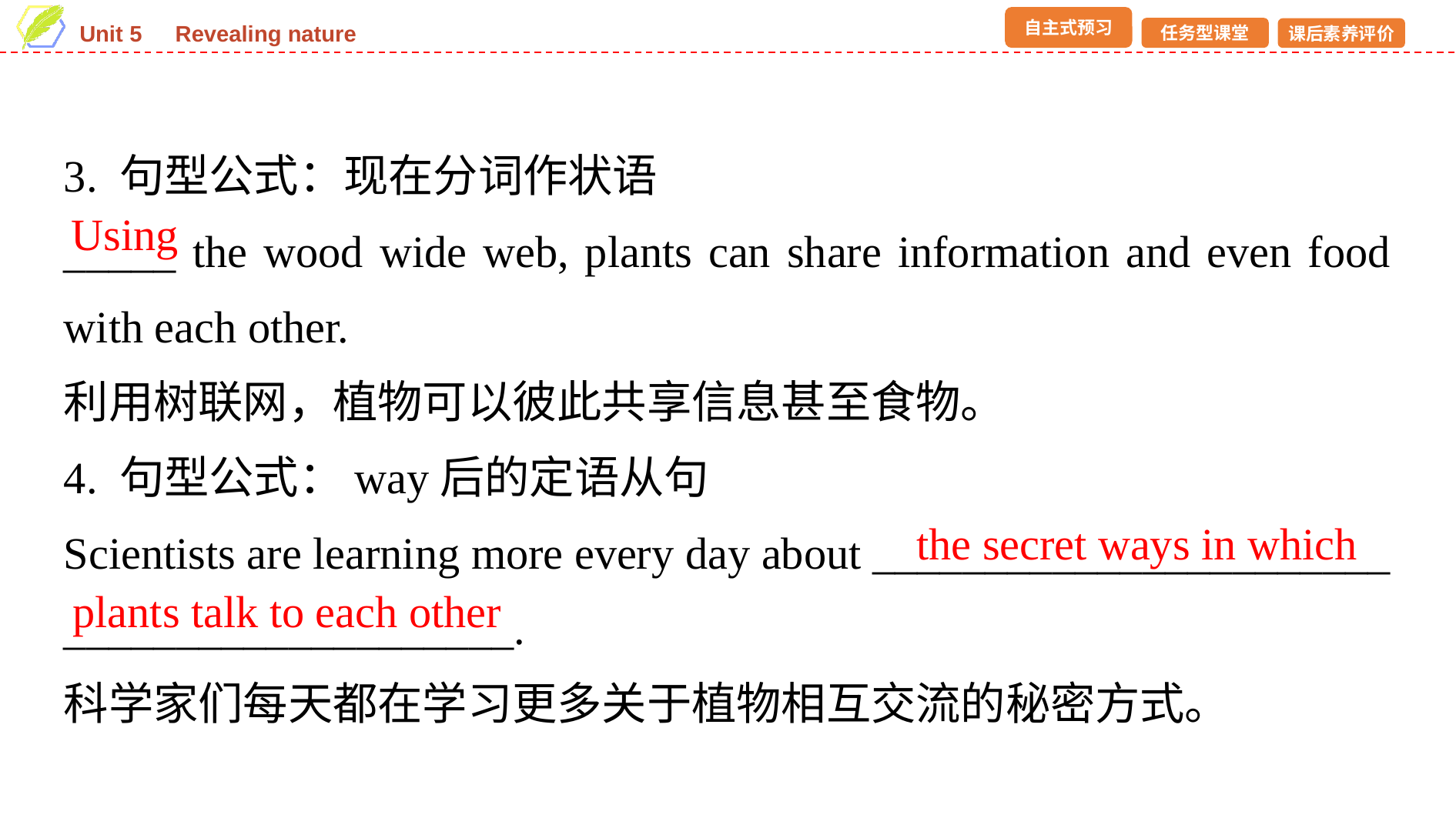

3. 句型公式：现在分词作状语
_____ the wood wide web, plants can share information and even food with each other.
利用树联网，植物可以彼此共享信息甚至食物。
4. 句型公式：way后的定语从句
Scientists are learning more every day about _______________________
____________________.
科学家们每天都在学习更多关于植物相互交流的秘密方式。
Using
the secret ways in which
plants talk to each other